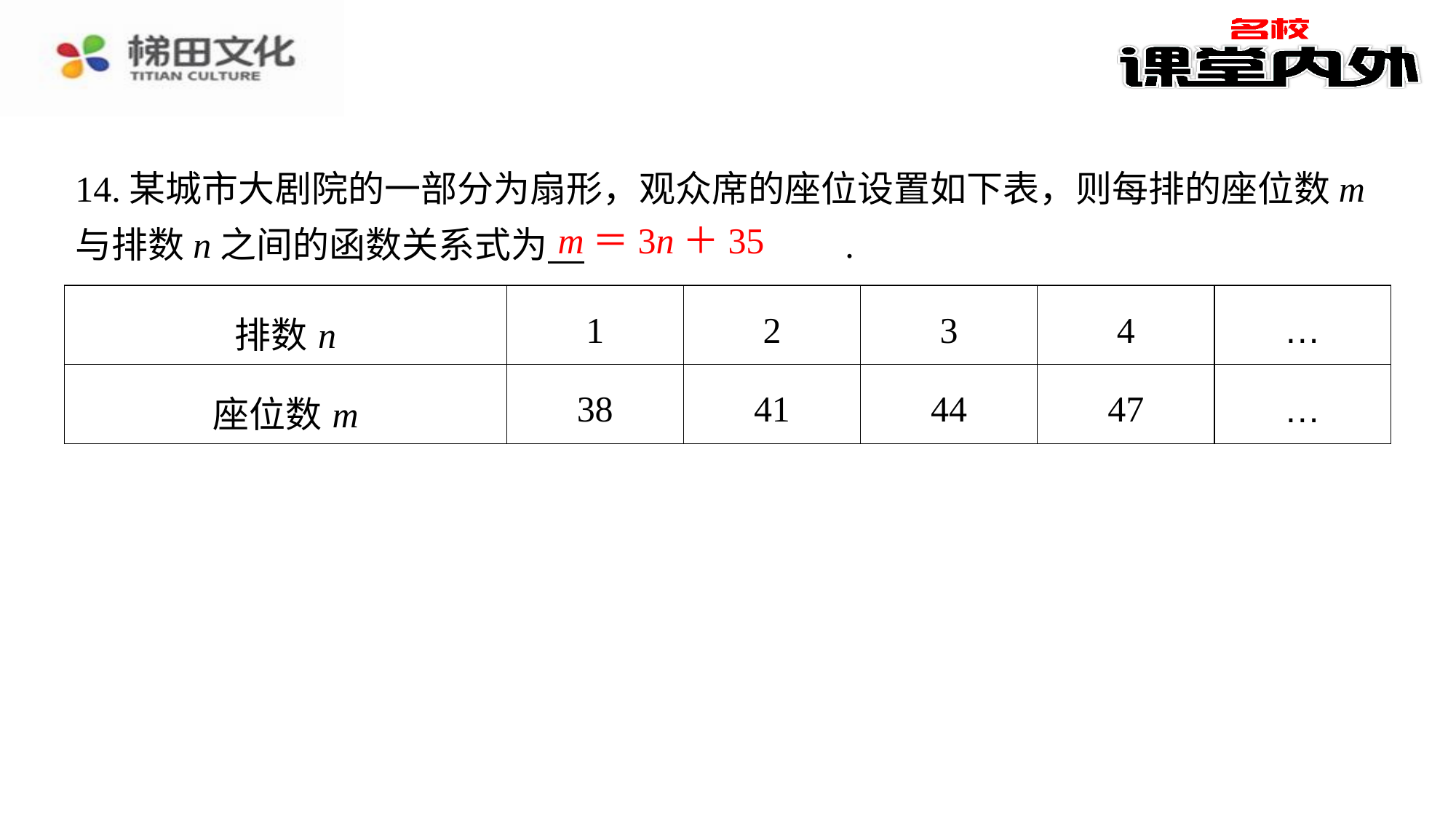

14.某城市大剧院的一部分为扇形，观众席的座位设置如下表，则每排的座位数m与排数n之间的函数关系式为 　m＝3n＋35　⁠.
m＝3n＋35
| 排数n | 1 | 2 | 3 | 4 | … |
| --- | --- | --- | --- | --- | --- |
| 座位数m | 38 | 41 | 44 | 47 | … |